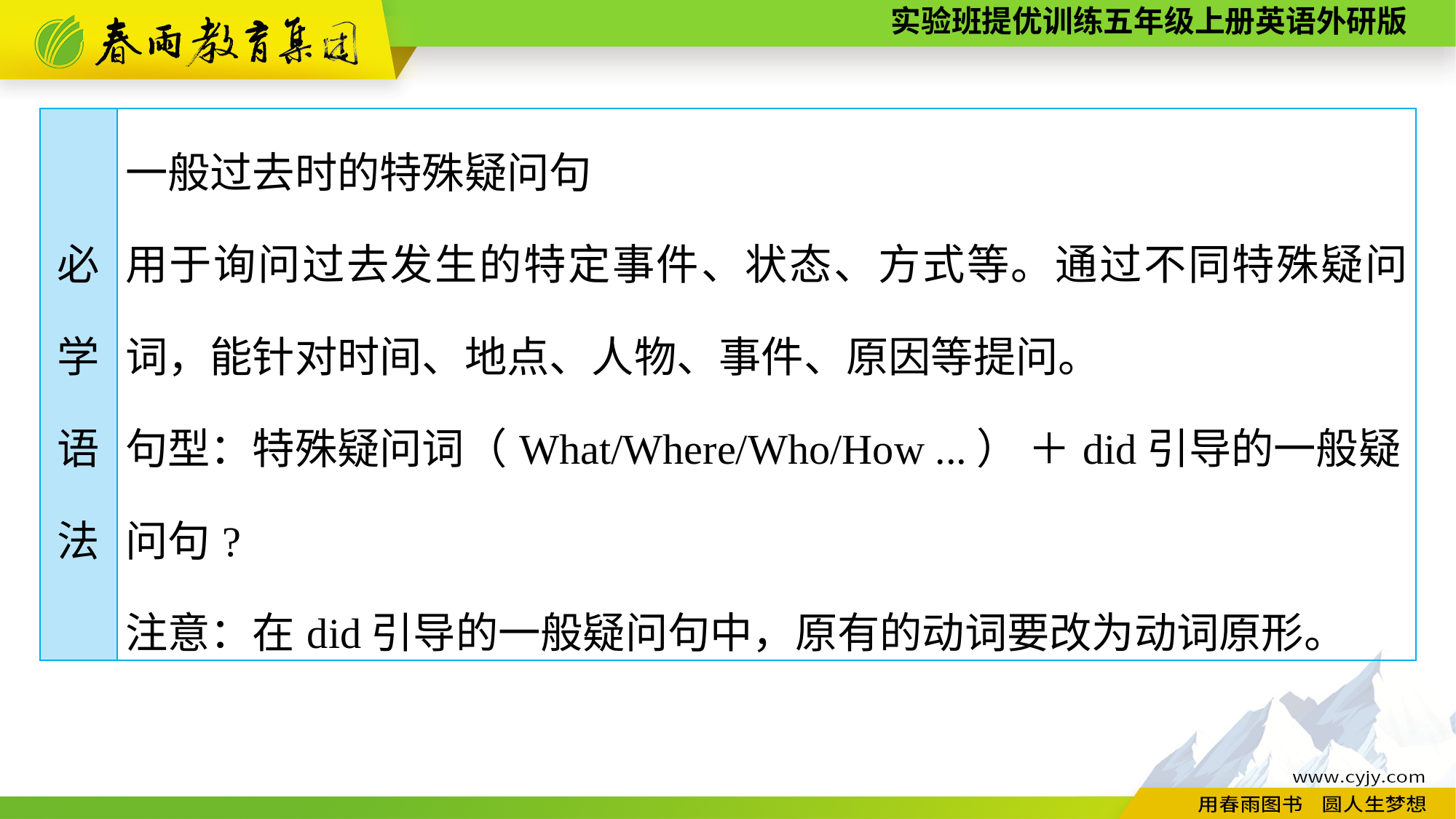

| 必 学 语 法 | 一般过去时的特殊疑问句 用于询问过去发生的特定事件、状态、方式等。通过不同特殊疑问词，能针对时间、地点、人物、事件、原因等提问。 句型：特殊疑问词（What/Where/Who/How ...） ＋did引导的一般疑 问句? 注意：在did引导的一般疑问句中，原有的动词要改为动词原形。 |
| --- | --- |